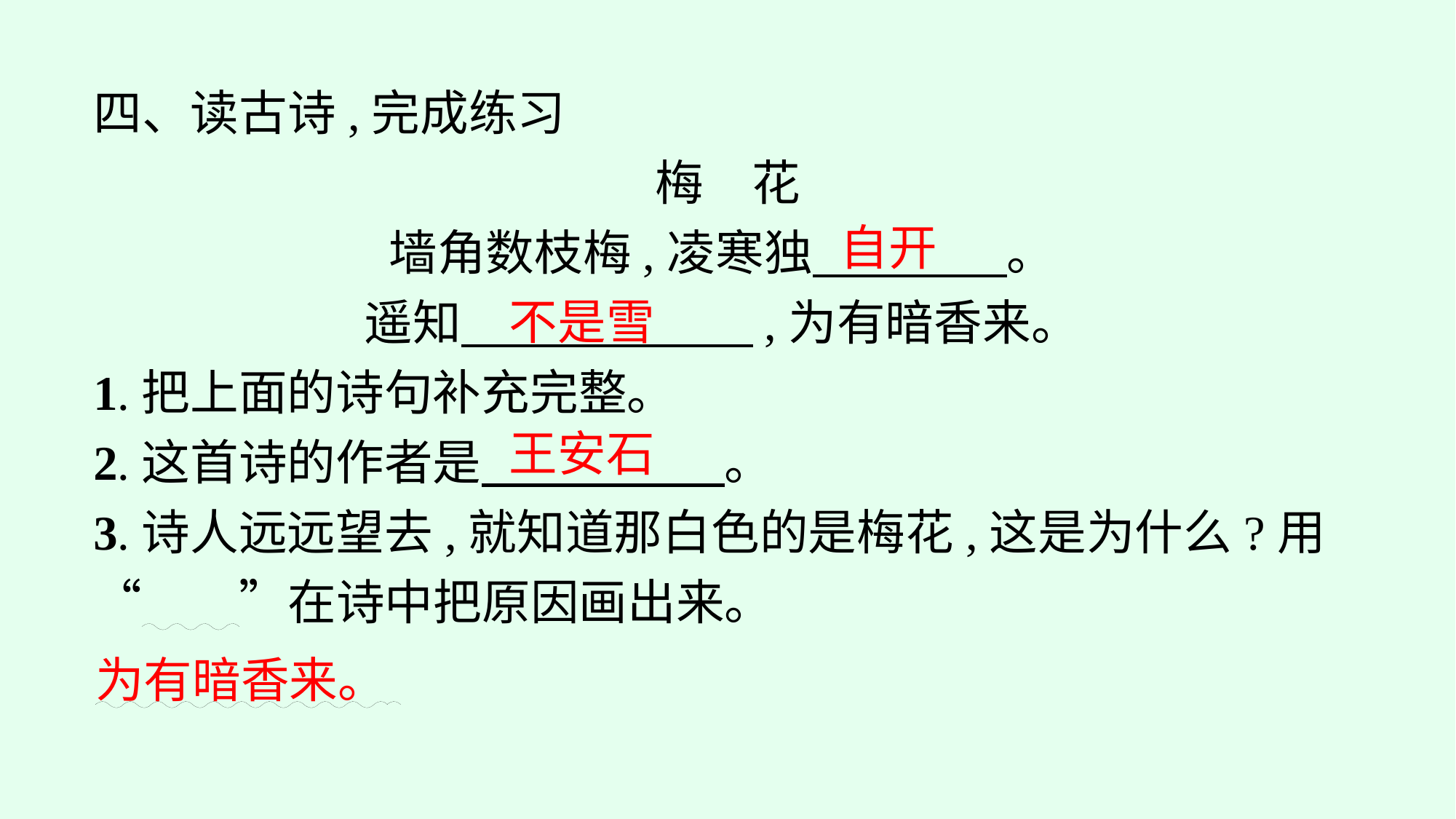

四、读古诗,完成练习
梅　花
墙角数枝梅,凌寒独　　　　。
遥知　　　　　　,为有暗香来。
1.把上面的诗句补充完整。
2.这首诗的作者是　　　　　。
3.诗人远远望去,就知道那白色的是梅花,这是为什么?用“　　”在诗中把原因画出来。
自开
不是雪
王安石
为有暗香来。